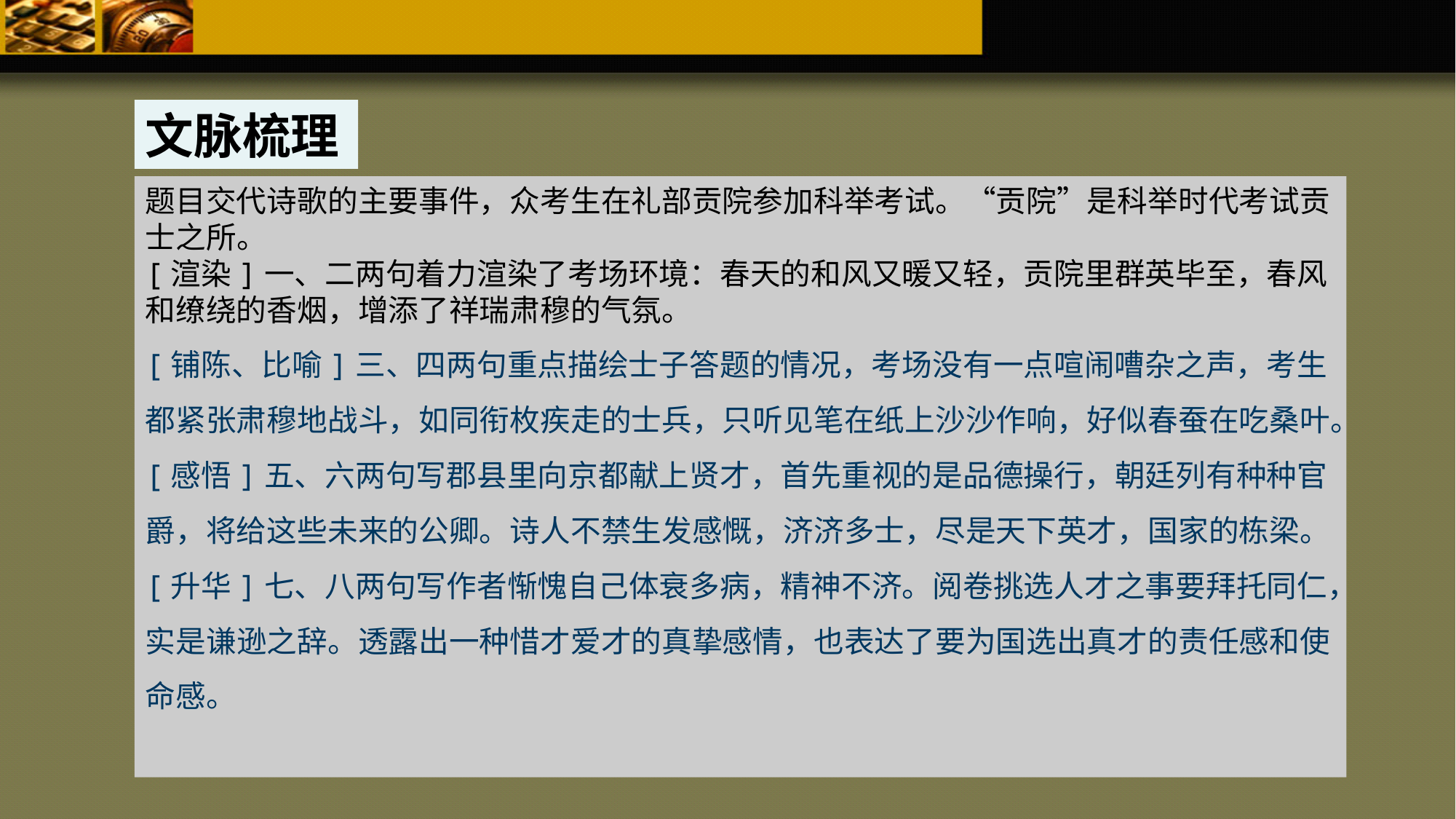

文脉梳理
题目交代诗歌的主要事件，众考生在礼部贡院参加科举考试。“贡院”是科举时代考试贡士之所。
[渲染]一、二两句着力渲染了考场环境：春天的和风又暖又轻，贡院里群英毕至，春风和缭绕的香烟，增添了祥瑞肃穆的气氛。
[铺陈、比喻]三、四两句重点描绘士子答题的情况，考场没有一点喧闹嘈杂之声，考生都紧张肃穆地战斗，如同衔枚疾走的士兵，只听见笔在纸上沙沙作响，好似春蚕在吃桑叶。
[感悟]五、六两句写郡县里向京都献上贤才，首先重视的是品德操行，朝廷列有种种官爵，将给这些未来的公卿。诗人不禁生发感慨，济济多士，尽是天下英才，国家的栋梁。
[升华]七、八两句写作者惭愧自己体衰多病，精神不济。阅卷挑选人才之事要拜托同仁，实是谦逊之辞。透露出一种惜才爱才的真挚感情，也表达了要为国选出真才的责任感和使命感。

114